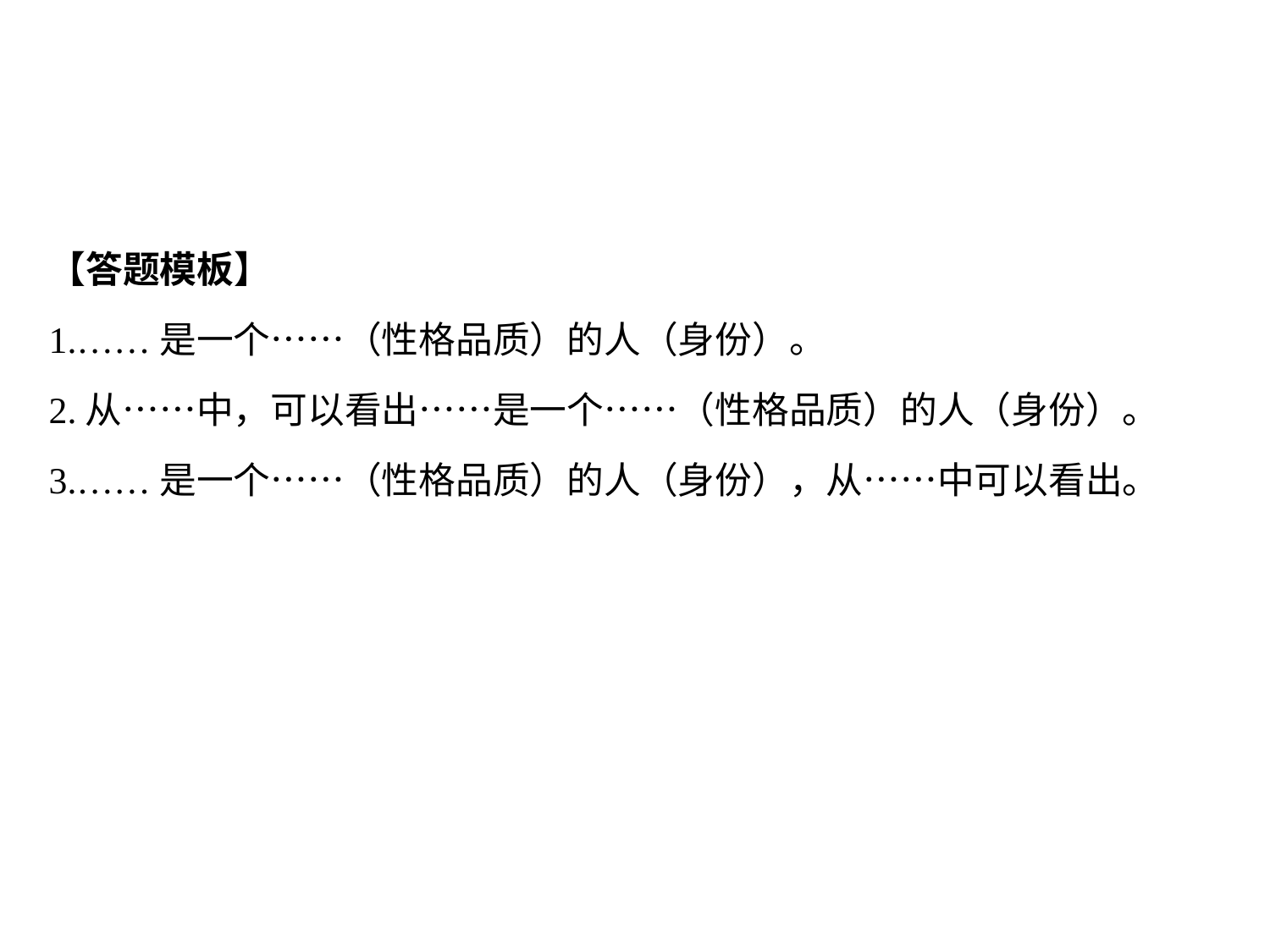

【答题模板】
1.……是一个……（性格品质）的人（身份）。
2.从……中，可以看出……是一个……（性格品质）的人（身份）。
3.……是一个……（性格品质）的人（身份），从……中可以看出。